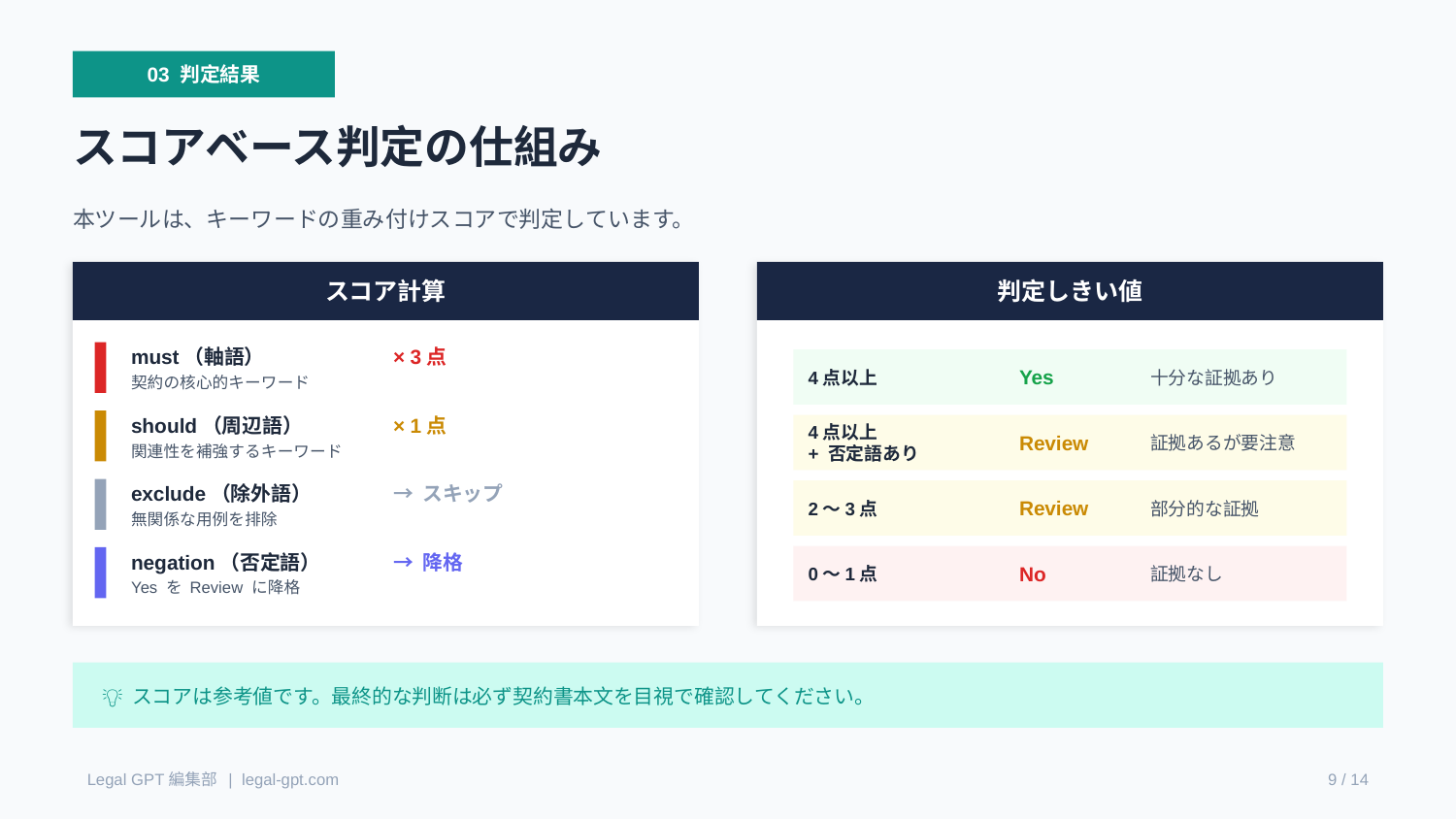

03 判定結果
スコアベース判定の仕組み
本ツールは、キーワードの重み付けスコアで判定しています。

スコア計算

判定しきい値

must（軸語）
× 3点

4点以上
Yes
十分な証拠あり
契約の核心的キーワード

should（周辺語）
× 1点

4点以上
+ 否定語あり
Review
証拠あるが要注意
関連性を補強するキーワード

exclude（除外語）
→ スキップ

2〜3点
Review
部分的な証拠
無関係な用例を排除

negation（否定語）
→ 降格
0〜1点
No
証拠なし
Yes を Review に降格

💡 スコアは参考値です。最終的な判断は必ず契約書本文を目視で確認してください。
Legal GPT編集部  |  legal-gpt.com
9 / 14